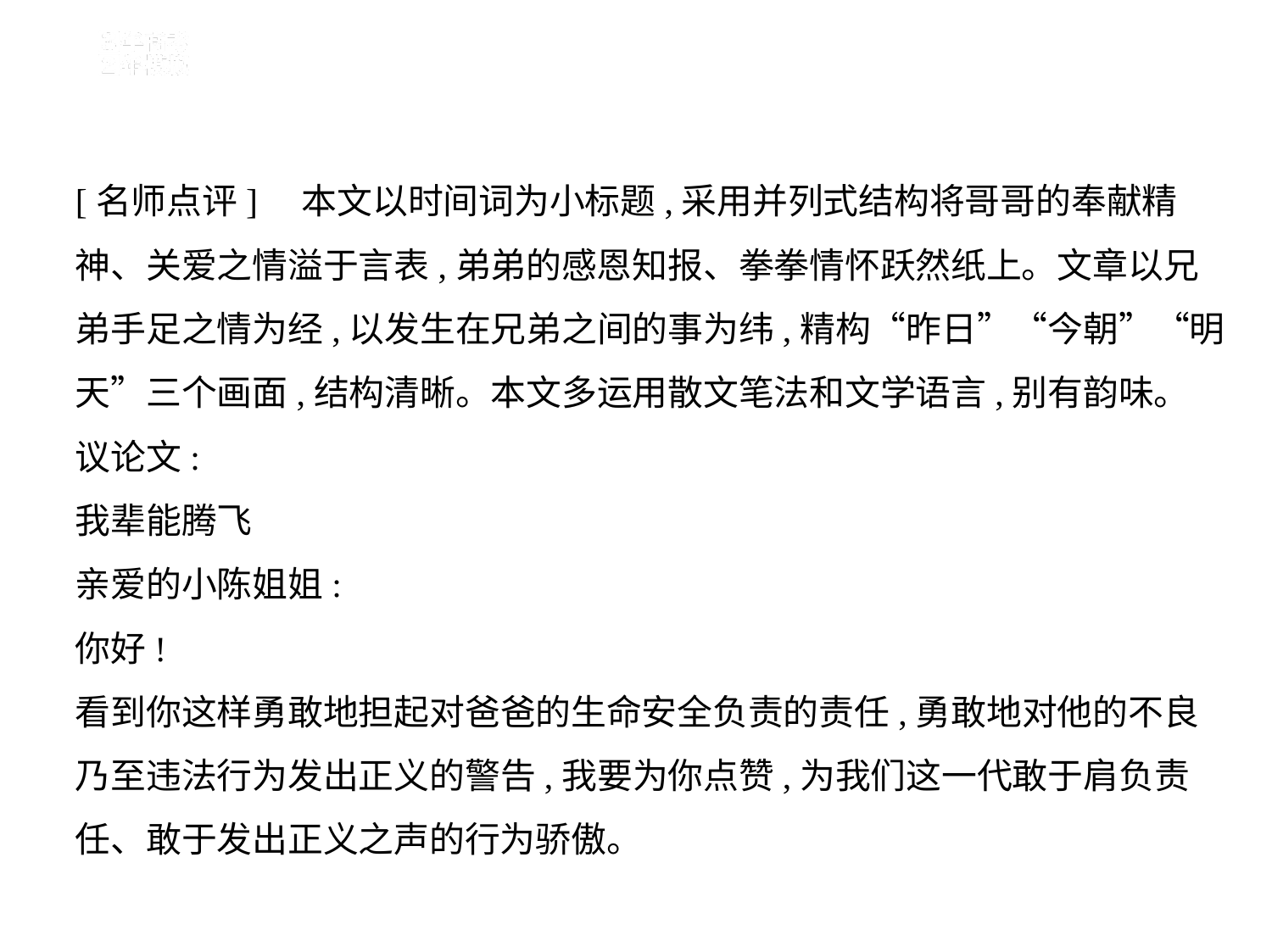

[名师点评]　本文以时间词为小标题,采用并列式结构将哥哥的奉献精
神、关爱之情溢于言表,弟弟的感恩知报、拳拳情怀跃然纸上。文章以兄
弟手足之情为经,以发生在兄弟之间的事为纬,精构“昨日”“今朝”“明
天”三个画面,结构清晰。本文多运用散文笔法和文学语言,别有韵味。
议论文:
我辈能腾飞
亲爱的小陈姐姐:
你好!
看到你这样勇敢地担起对爸爸的生命安全负责的责任,勇敢地对他的不良
乃至违法行为发出正义的警告,我要为你点赞,为我们这一代敢于肩负责
任、敢于发出正义之声的行为骄傲。